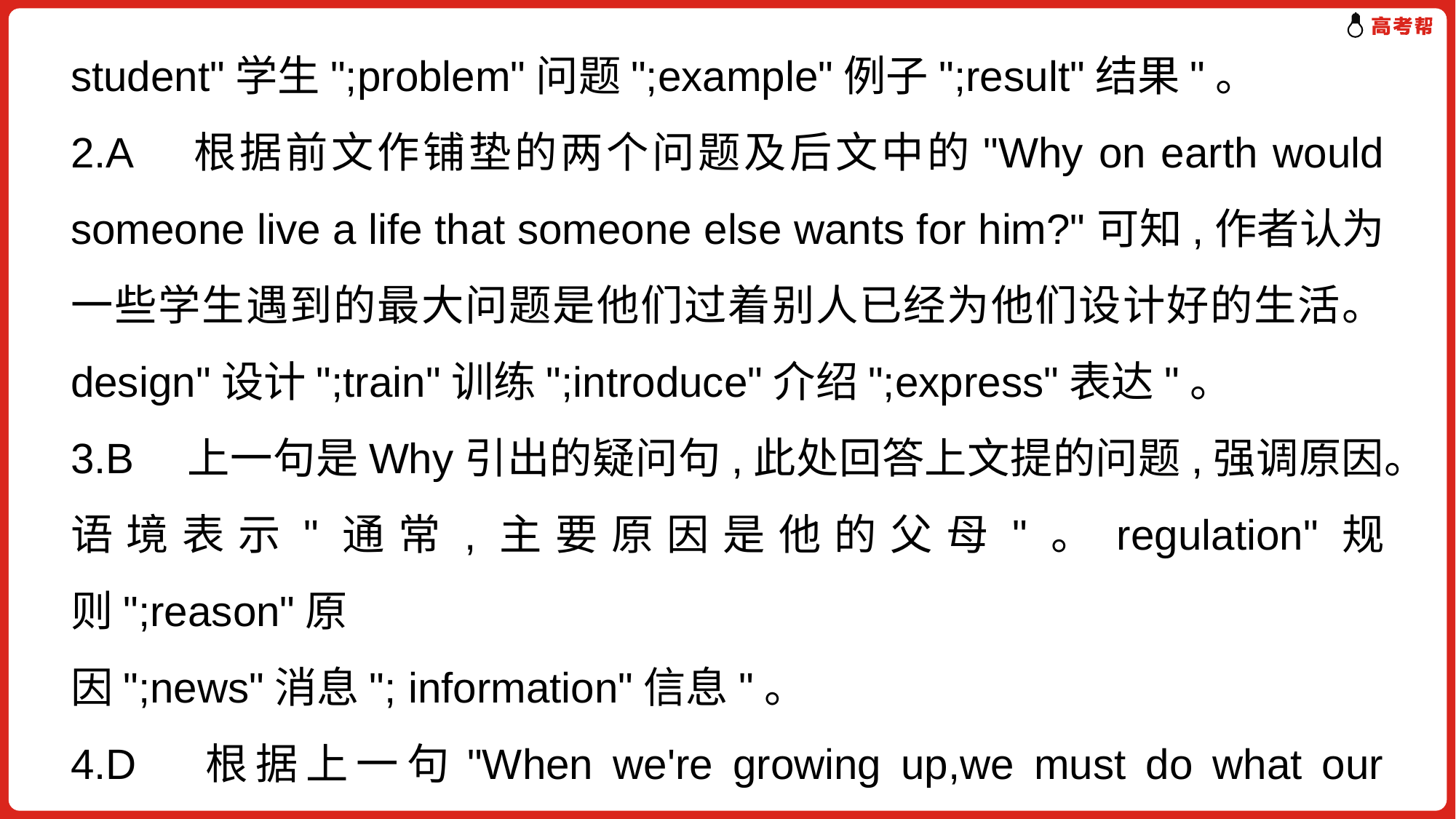

student"学生";problem"问题";example"例子";result"结果"。
2.A　根据前文作铺垫的两个问题及后文中的"Why on earth would someone live a life that someone else wants for him?"可知,作者认为一些学生遇到的最大问题是他们过着别人已经为他们设计好的生活。 design"设计";train"训练";introduce"介绍";express"表达"。
3.B　上一句是Why引出的疑问句,此处回答上文提的问题,强调原因。语境表示"通常,主要原因是他的父母"。regulation"规则";reason"原
因";news"消息"; information"信息"。
4.D　根据上一句"When we're growing up,we must do what our parents want us to do"可知,在成长的过程中,我们必须做父母想让